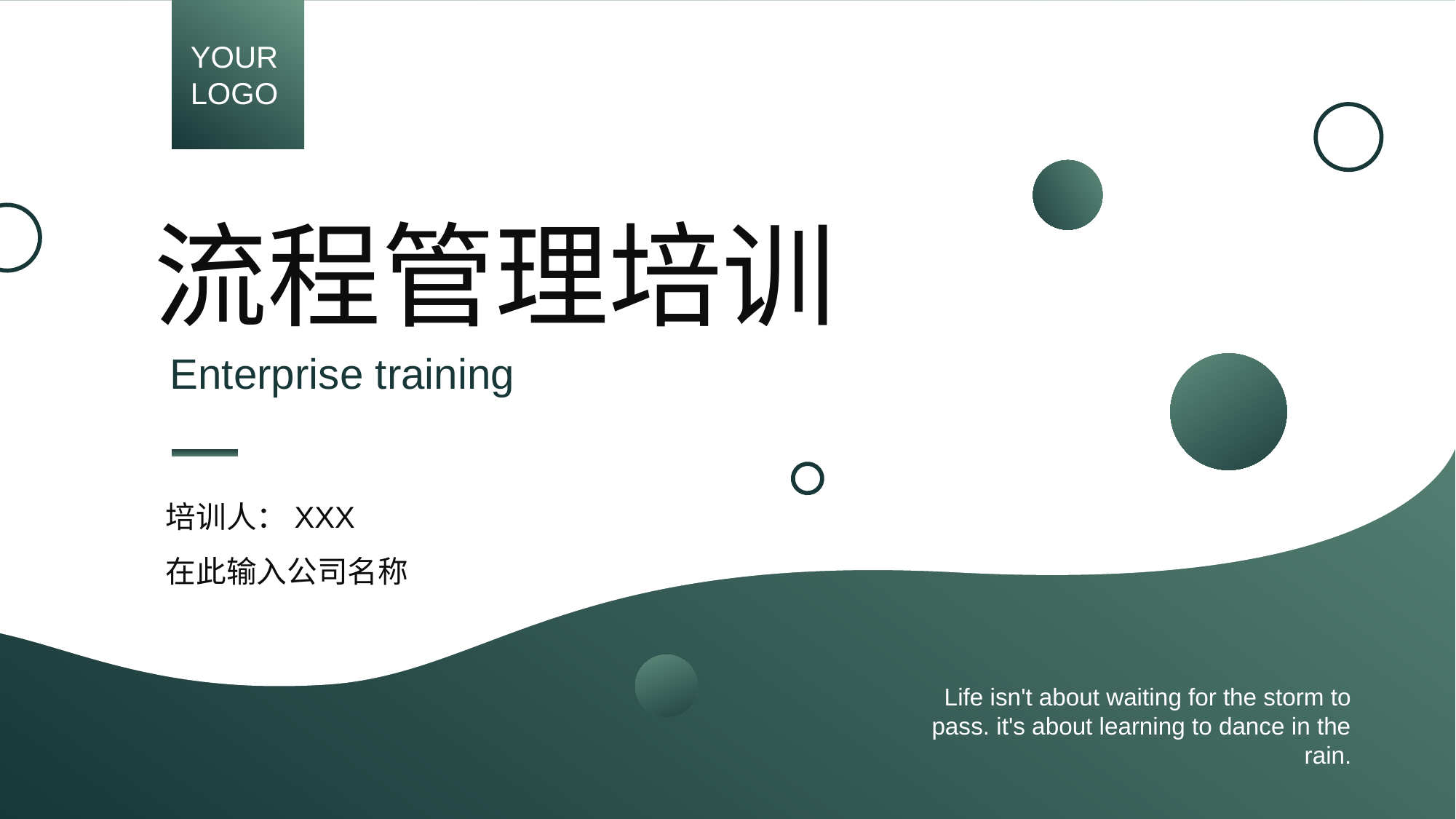

YOUR
LOGO

流程管理培训

Enterprise training

培训人：XXX
在此输入公司名称

 Life isn't about waiting for the storm to pass. it's about learning to dance in the rain.